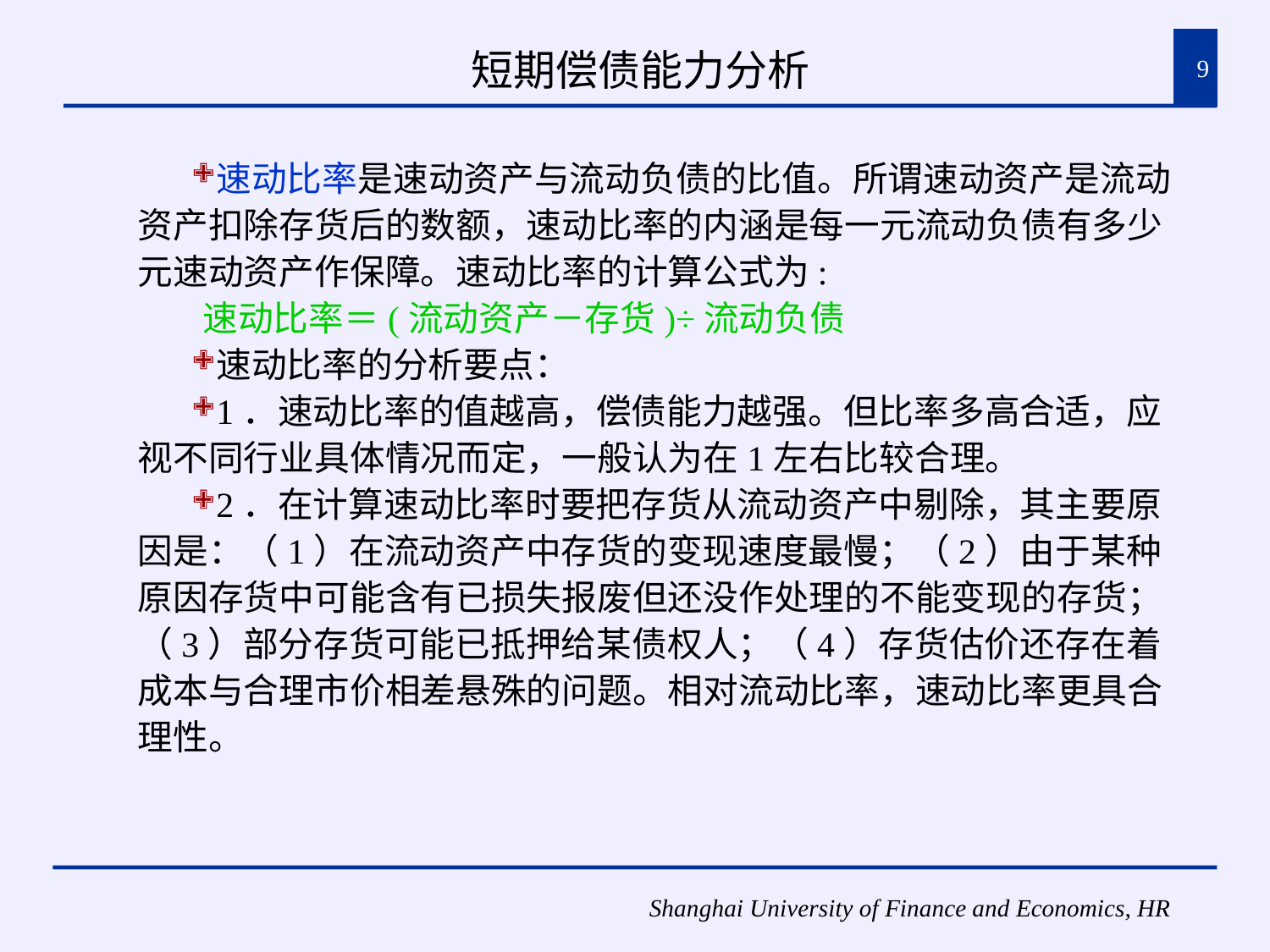

# 短期偿债能力分析
9
速动比率是速动资产与流动负债的比值。所谓速动资产是流动资产扣除存货后的数额，速动比率的内涵是每一元流动负债有多少元速动资产作保障。速动比率的计算公式为:
        速动比率＝(流动资产－存货)÷流动负债
速动比率的分析要点：
1．速动比率的值越高，偿债能力越强。但比率多高合适，应视不同行业具体情况而定，一般认为在1左右比较合理。
2．在计算速动比率时要把存货从流动资产中剔除，其主要原因是：（1）在流动资产中存货的变现速度最慢；（2）由于某种原因存货中可能含有已损失报废但还没作处理的不能变现的存货；（3）部分存货可能已抵押给某债权人；（4）存货估价还存在着成本与合理市价相差悬殊的问题。相对流动比率，速动比率更具合理性。